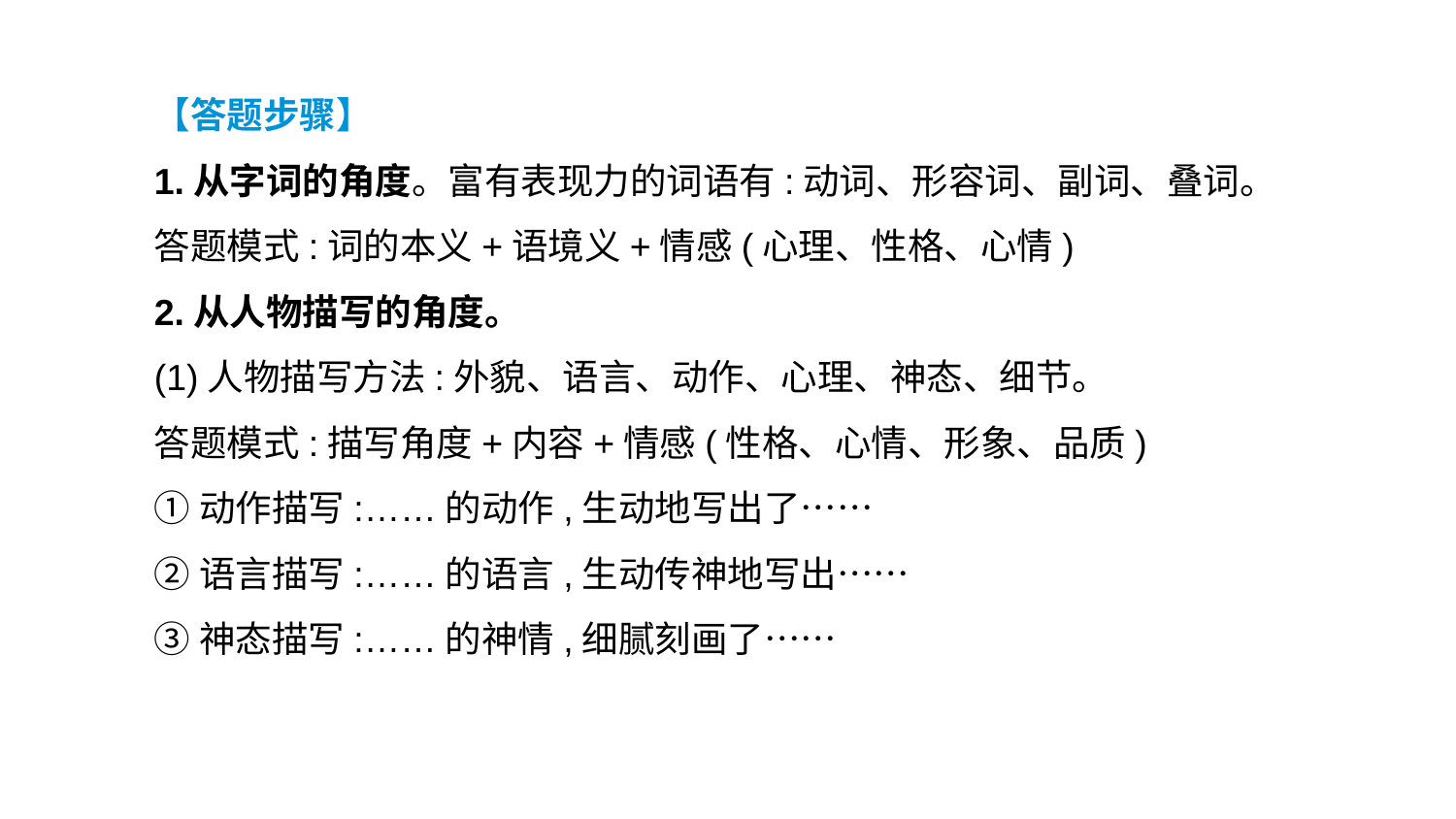

【答题步骤】
1.从字词的角度。富有表现力的词语有:动词、形容词、副词、叠词。
答题模式:词的本义+语境义+情感(心理、性格、心情)
2.从人物描写的角度。
(1)人物描写方法:外貌、语言、动作、心理、神态、细节。
答题模式:描写角度+内容+情感(性格、心情、形象、品质)
①动作描写:……的动作,生动地写出了……
②语言描写:……的语言,生动传神地写出……
③神态描写:……的神情,细腻刻画了……